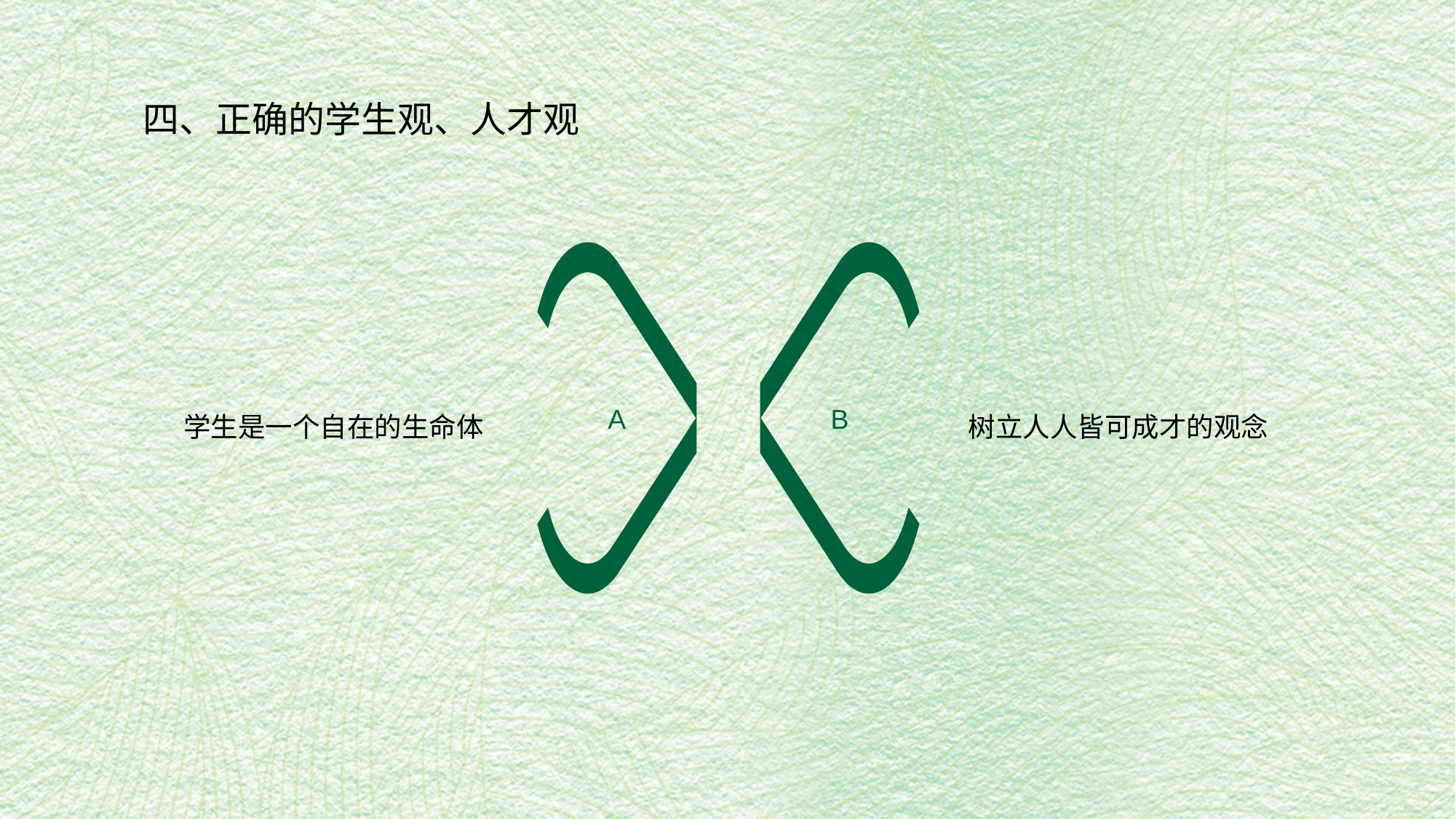

四、正确的学生观、人才观
学生是一个自在的生命体
树立人人皆可成才的观念
A
B